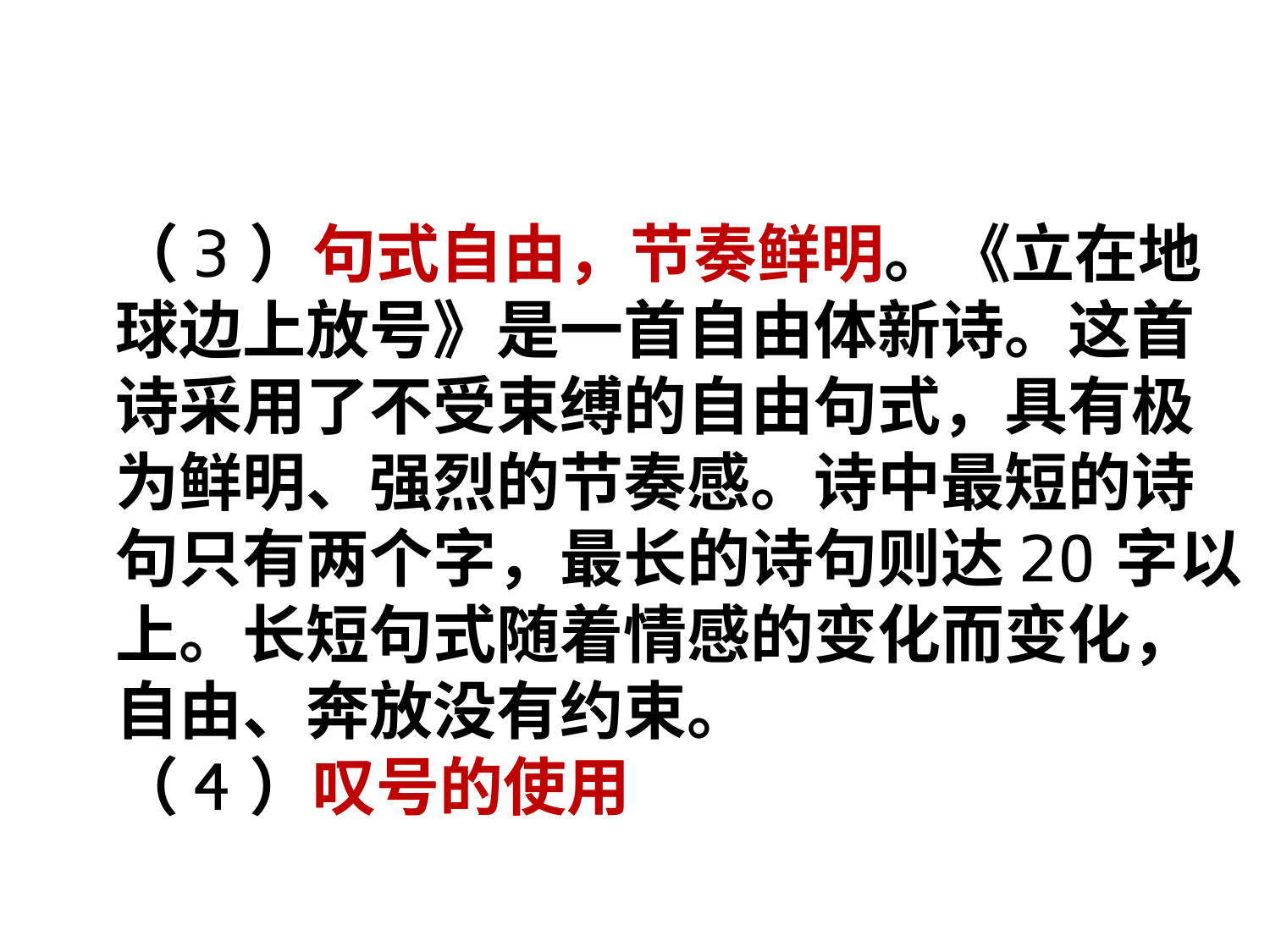

（3）句式自由，节奏鲜明。《立在地球边上放号》是一首自由体新诗。这首诗采用了不受束缚的自由句式，具有极为鲜明、强烈的节奏感。诗中最短的诗句只有两个字，最长的诗句则达20字以上。长短句式随着情感的变化而变化，自由、奔放没有约束。
（4）叹号的使用